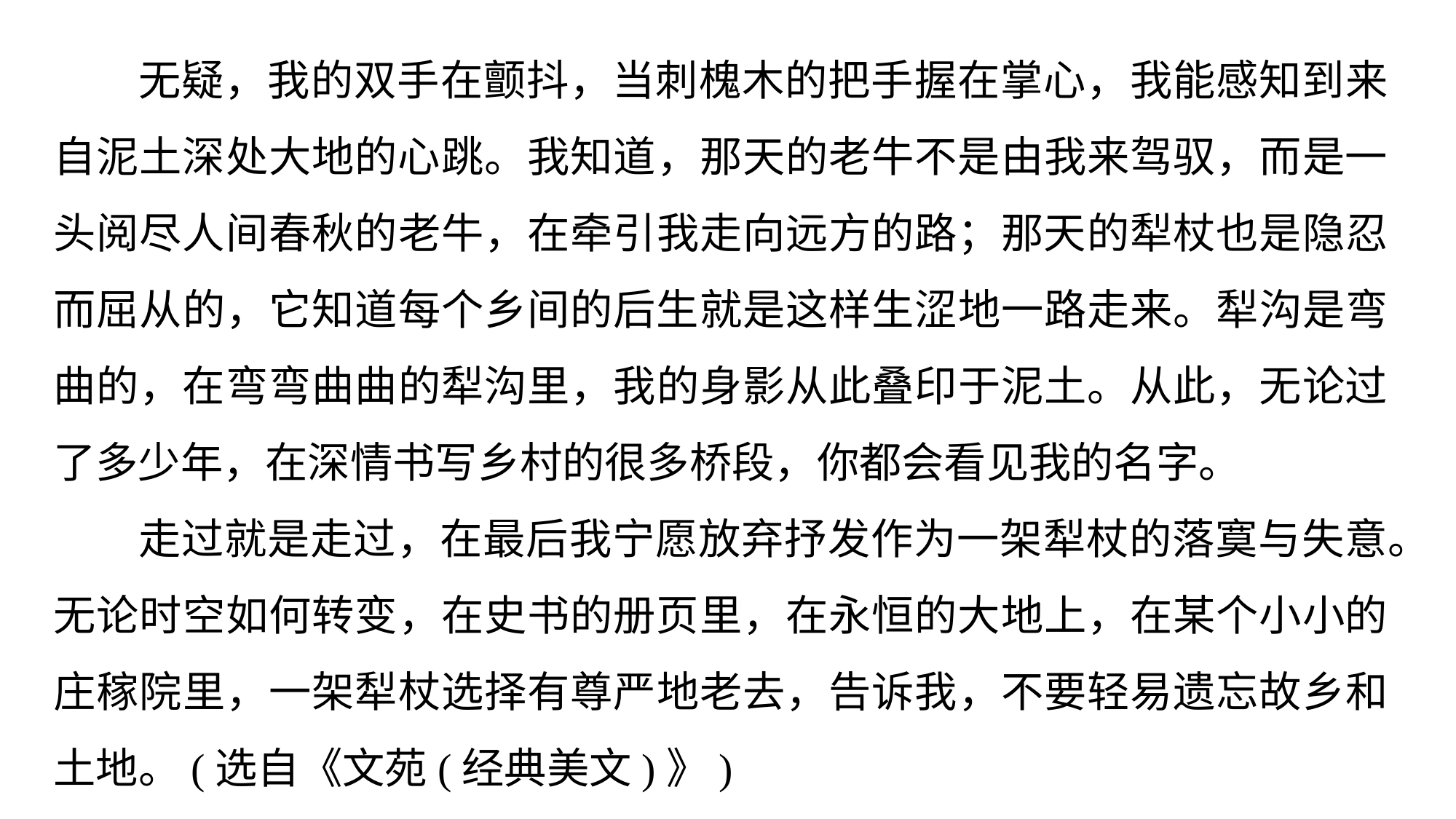

无疑，我的双手在颤抖，当刺槐木的把手握在掌心，我能感知到来自泥土深处大地的心跳。我知道，那天的老牛不是由我来驾驭，而是一头阅尽人间春秋的老牛，在牵引我走向远方的路；那天的犁杖也是隐忍而屈从的，它知道每个乡间的后生就是这样生涩地一路走来。犁沟是弯曲的，在弯弯曲曲的犁沟里，我的身影从此叠印于泥土。从此，无论过了多少年，在深情书写乡村的很多桥段，你都会看见我的名字。
走过就是走过，在最后我宁愿放弃抒发作为一架犁杖的落寞与失意。无论时空如何转变，在史书的册页里，在永恒的大地上，在某个小小的庄稼院里，一架犁杖选择有尊严地老去，告诉我，不要轻易遗忘故乡和土地。(选自《文苑(经典美文)》)